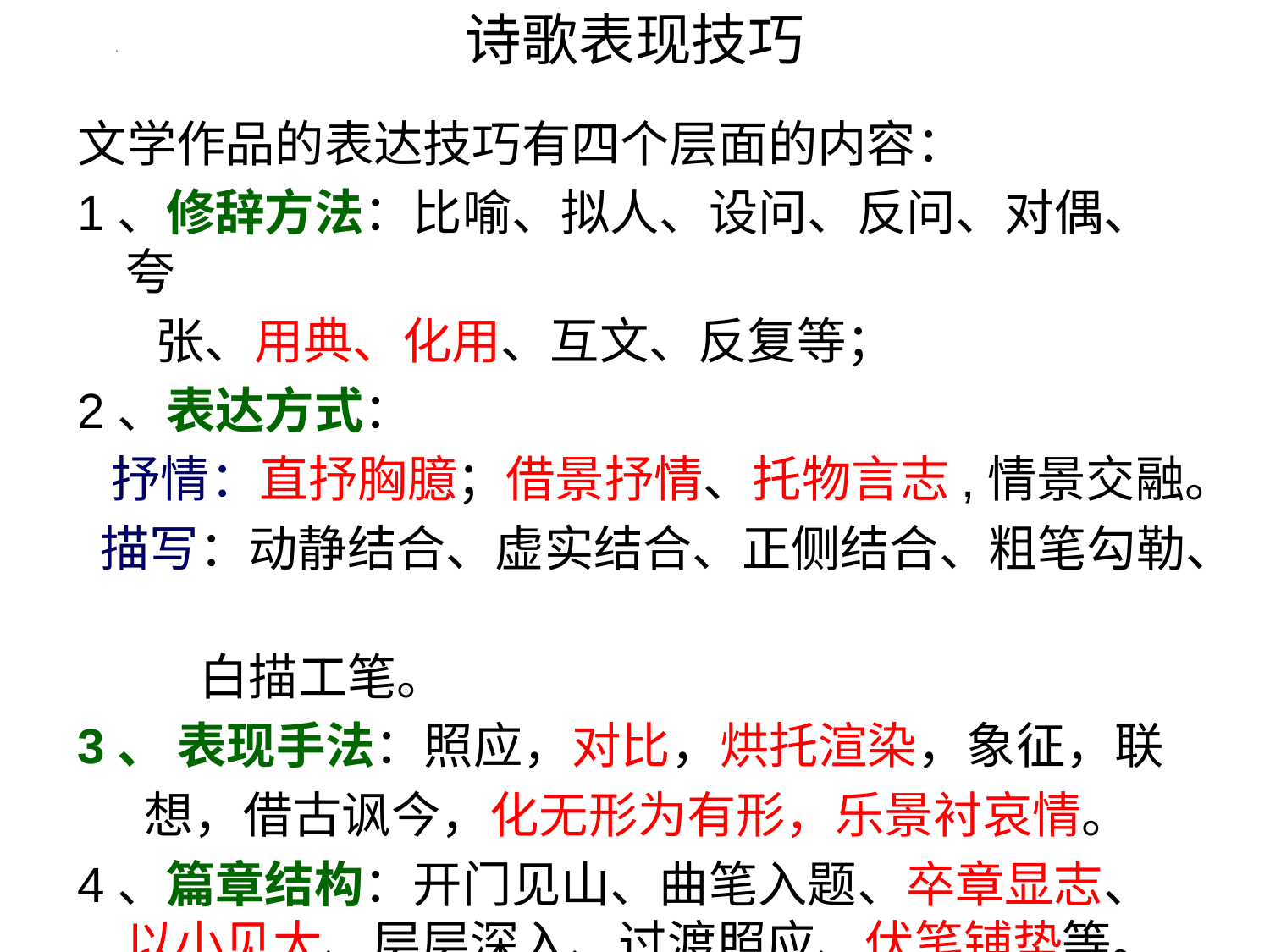

# 诗歌表现技巧
文学作品的表达技巧有四个层面的内容：
1、修辞方法：比喻、拟人、设问、反问、对偶、夸
      张、用典、化用、互文、反复等；
2、表达方式：
  抒情：直抒胸臆；借景抒情、托物言志,情景交融。
 描写：动静结合、虚实结合、正侧结合、粗笔勾勒、
          白描工笔。
3、 表现手法：照应，对比，烘托渲染，象征，联
     想，借古讽今，化无形为有形，乐景衬哀情。
4、篇章结构：开门见山、曲笔入题、卒章显志、以小见大、层层深入、过渡照应、伏笔铺垫等。